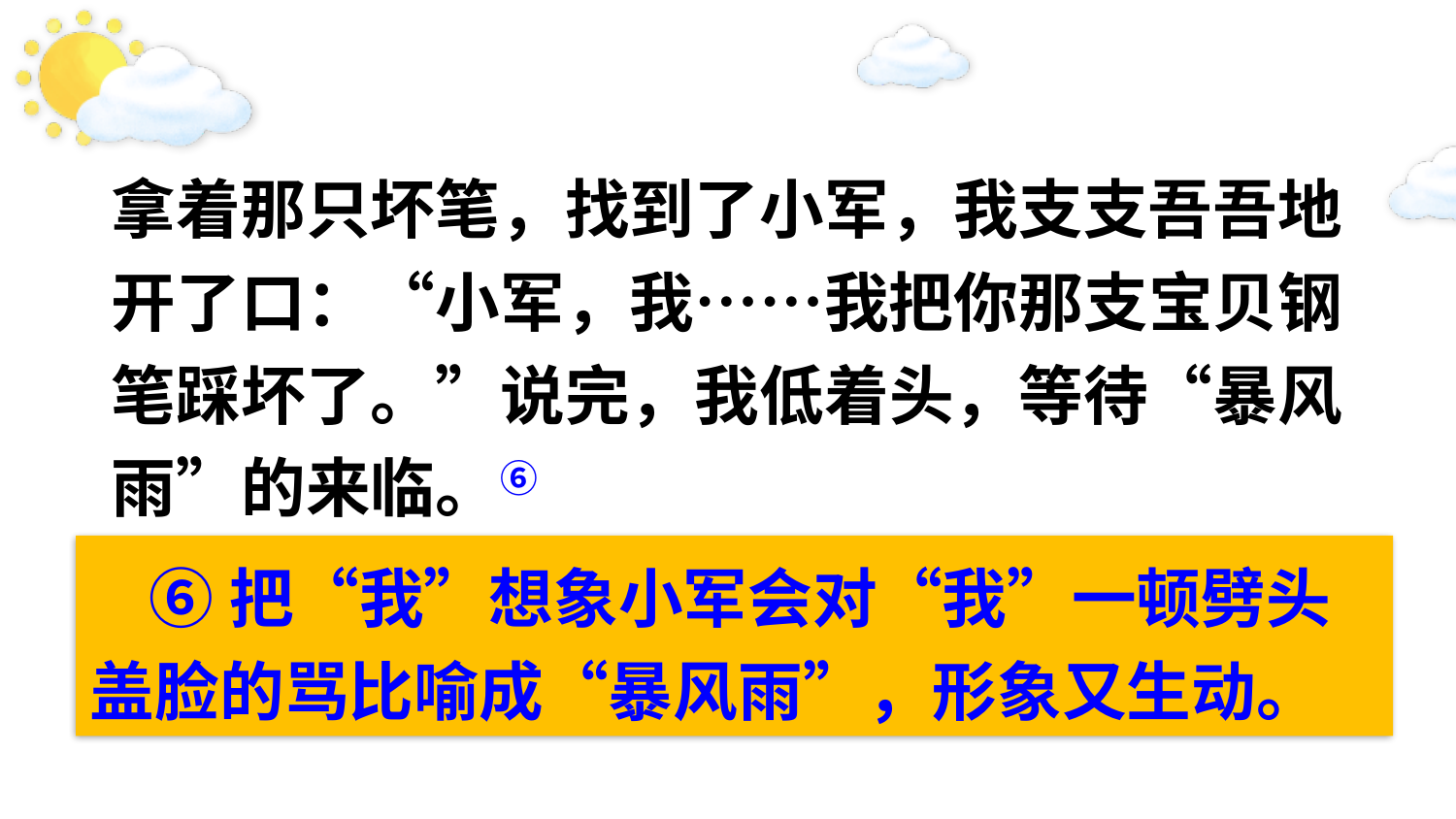

拿着那只坏笔，找到了小军，我支支吾吾地开了口：“小军，我……我把你那支宝贝钢笔踩坏了。”说完，我低着头，等待“暴风雨”的来临。⑥
    ⑥把“我”想象小军会对“我”一顿劈头盖脸的骂比喻成“暴风雨”，形象又生动。